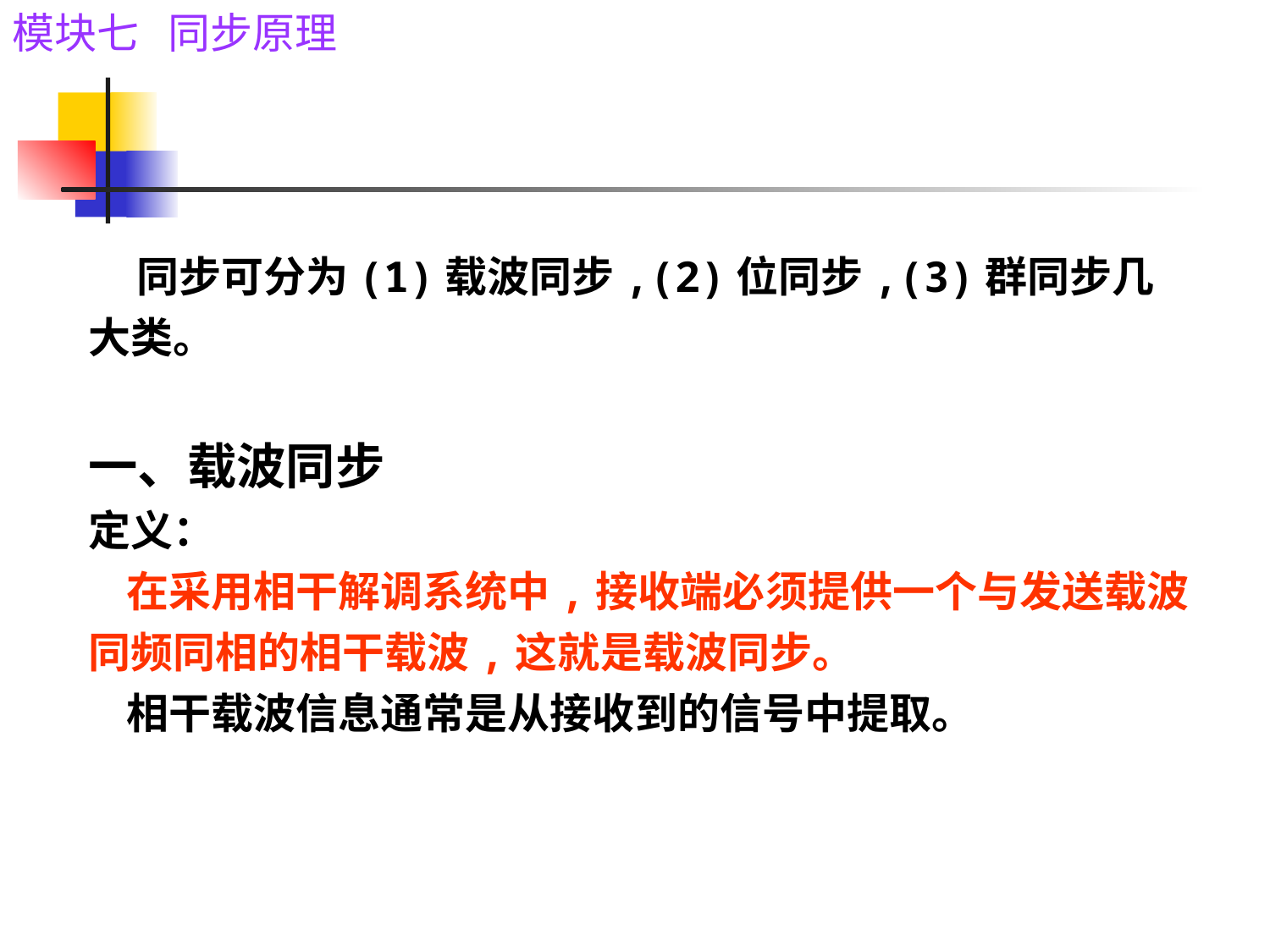

同步可分为(1)载波同步,(2)位同步,(3)群同步几大类。
一、载波同步
定义：
    在采用相干解调系统中,接收端必须提供一个与发送载波同频同相的相干载波,这就是载波同步。
    相干载波信息通常是从接收到的信号中提取。
4